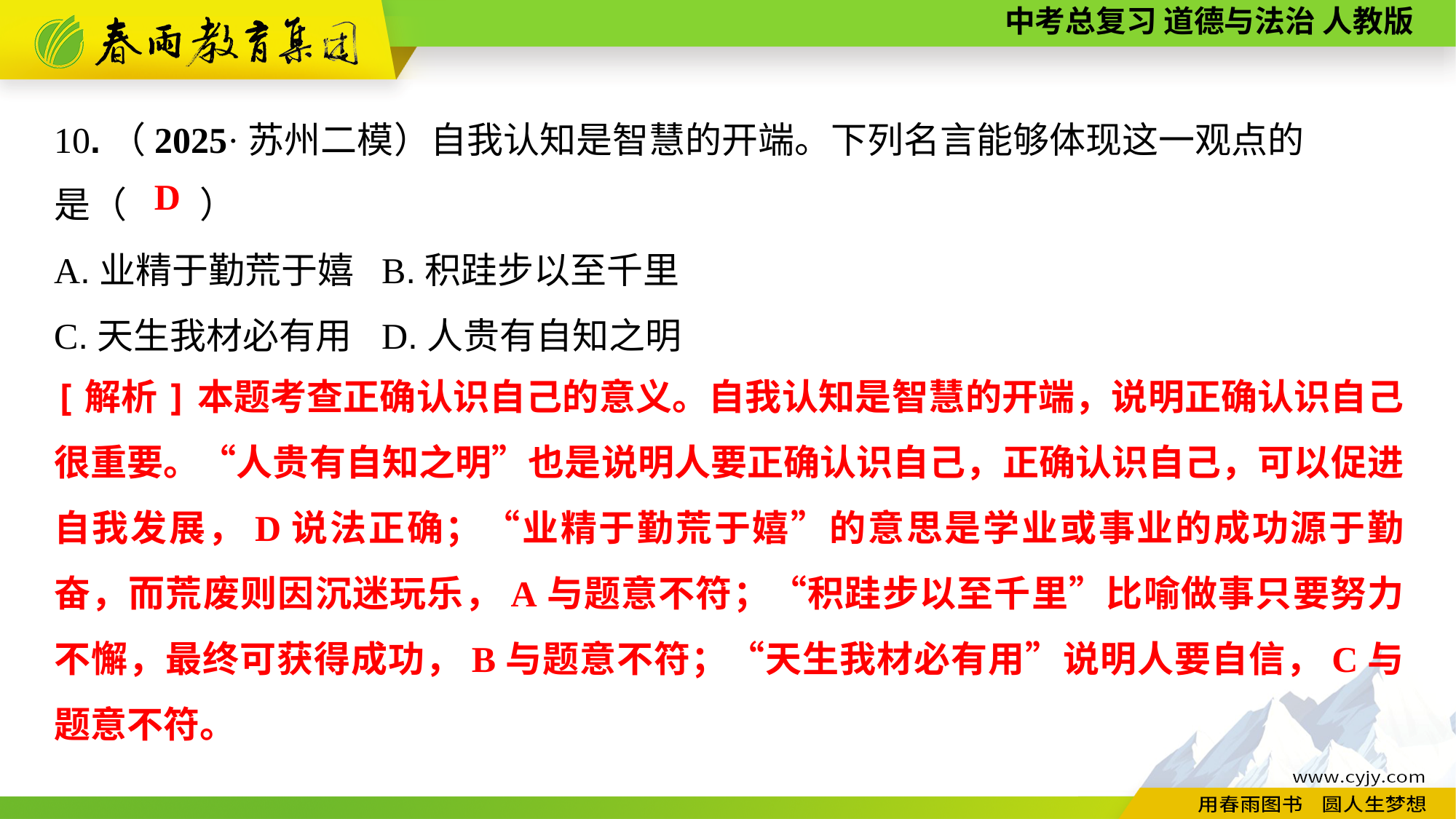

10.（2025·苏州二模）自我认知是智慧的开端。下列名言能够体现这一观点的
是（　　）
A.业精于勤荒于嬉	B.积跬步以至千里
C.天生我材必有用	D.人贵有自知之明
D
[解析]本题考查正确认识自己的意义。自我认知是智慧的开端，说明正确认识自己很重要。“人贵有自知之明”也是说明人要正确认识自己，正确认识自己，可以促进自我发展，D说法正确；“业精于勤荒于嬉”的意思是学业或事业的成功源于勤奋，而荒废则因沉迷玩乐，A与题意不符；“积跬步以至千里”比喻做事只要努力不懈，最终可获得成功，B与题意不符；“天生我材必有用”说明人要自信，C与题意不符。